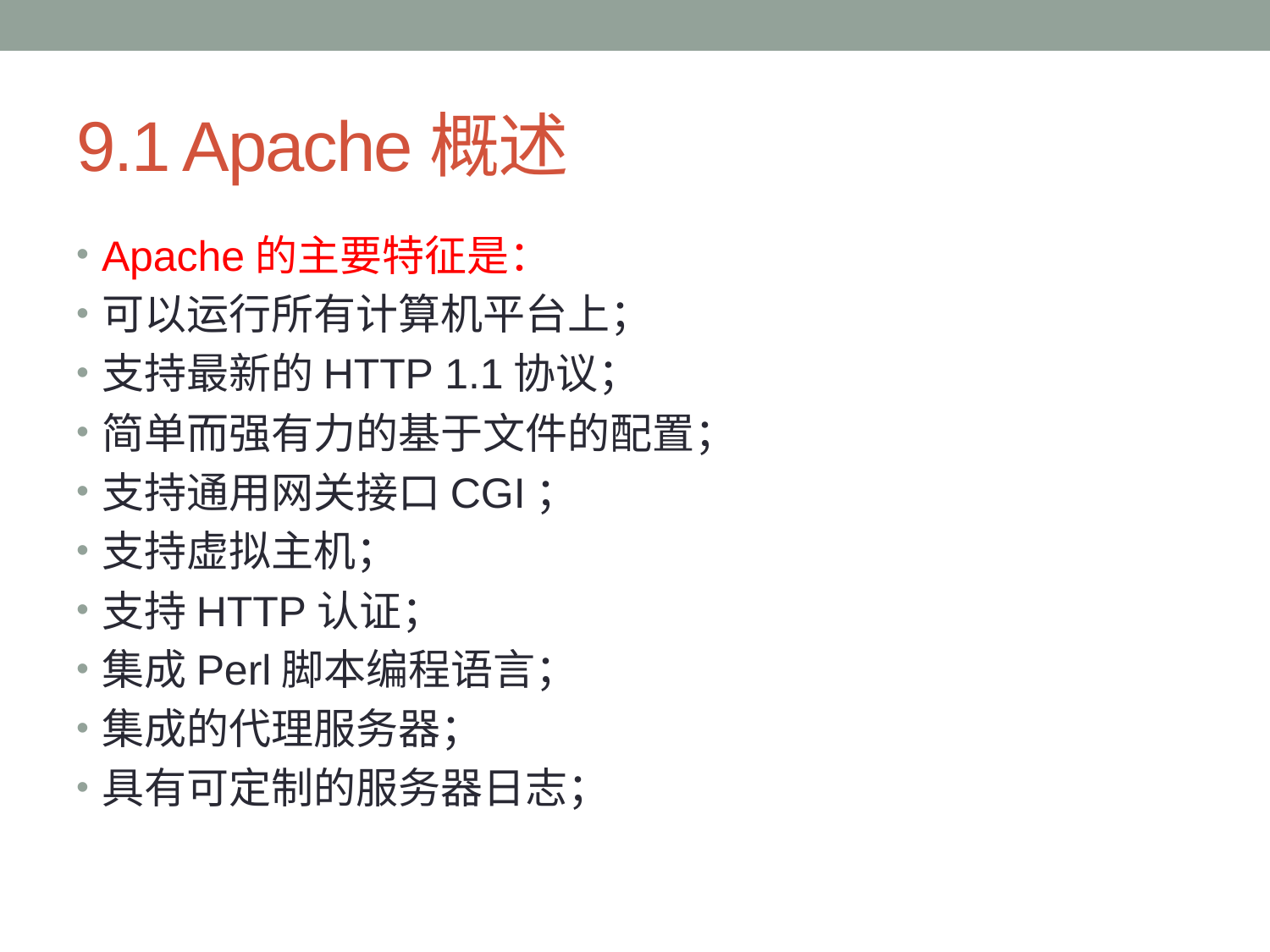

# 9.1 Apache概述
Apache的主要特征是：
可以运行所有计算机平台上；
支持最新的HTTP 1.1协议；
简单而强有力的基于文件的配置；
支持通用网关接口CGI；
支持虚拟主机；
支持HTTP认证；
集成Perl脚本编程语言；
集成的代理服务器；
具有可定制的服务器日志；